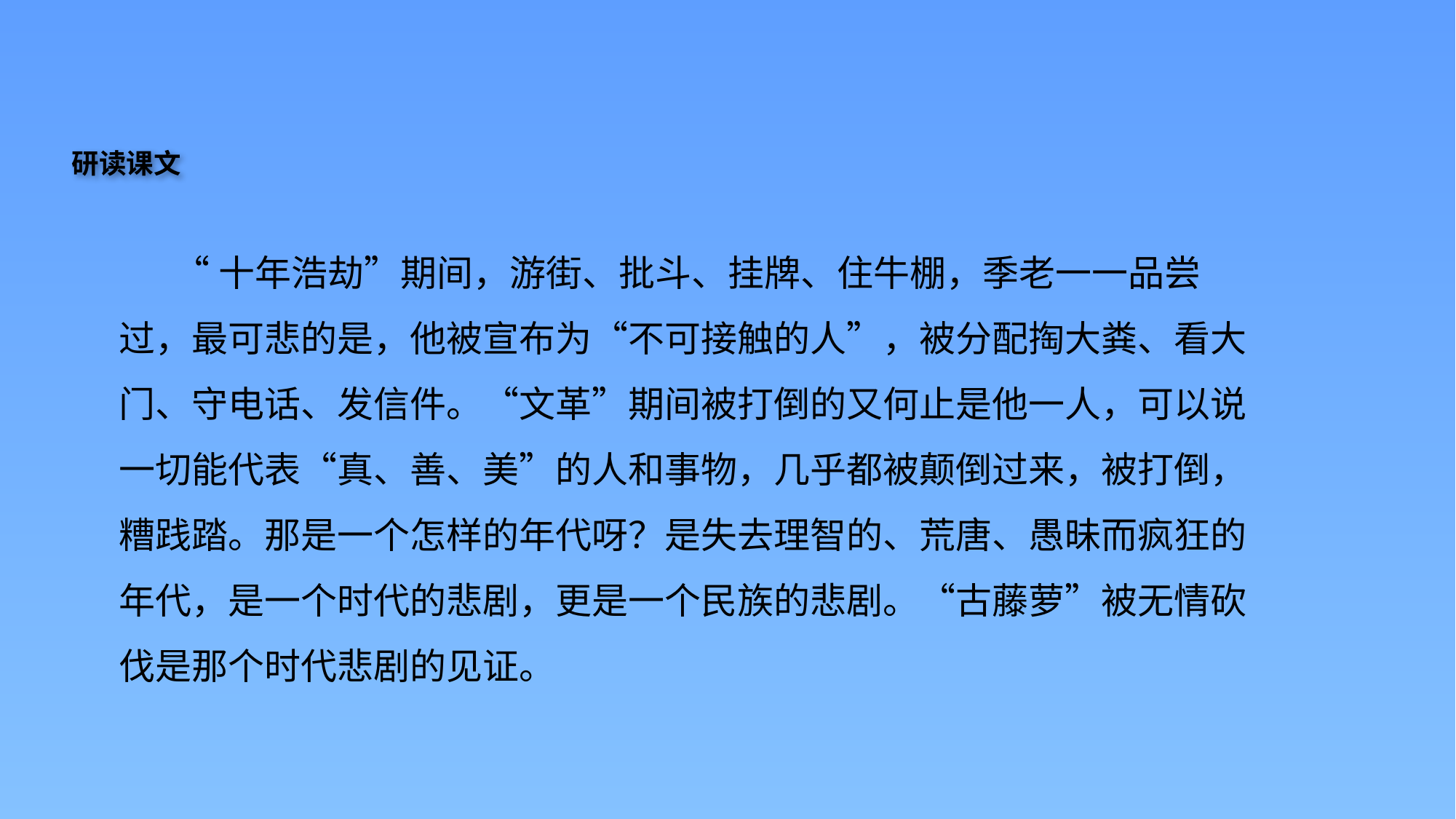

研读课文
“十年浩劫”期间，游街、批斗、挂牌、住牛棚，季老一一品尝过，最可悲的是，他被宣布为“不可接触的人”，被分配掏大粪、看大门、守电话、发信件。“文革”期间被打倒的又何止是他一人，可以说一切能代表“真、善、美”的人和事物，几乎都被颠倒过来，被打倒，糟践踏。那是一个怎样的年代呀？是失去理智的、荒唐、愚昧而疯狂的年代，是一个时代的悲剧，更是一个民族的悲剧。“古藤萝”被无情砍伐是那个时代悲剧的见证。